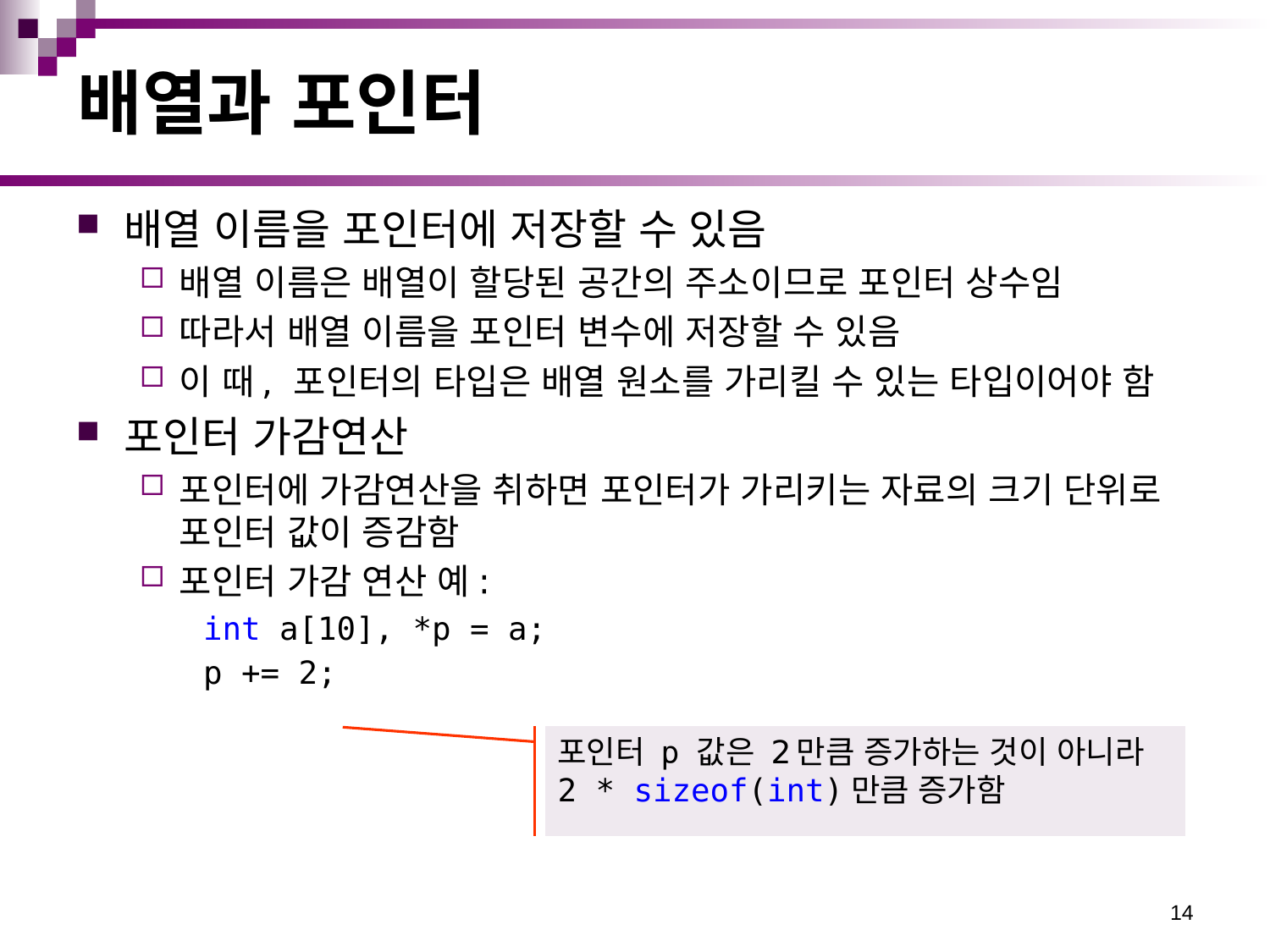

# 배열과 포인터
배열 이름을 포인터에 저장할 수 있음
배열 이름은 배열이 할당된 공간의 주소이므로 포인터 상수임
따라서 배열 이름을 포인터 변수에 저장할 수 있음
이 때, 포인터의 타입은 배열 원소를 가리킬 수 있는 타입이어야 함
포인터 가감연산
포인터에 가감연산을 취하면 포인터가 가리키는 자료의 크기 단위로 포인터 값이 증감함
포인터 가감 연산 예:
int a[10], *p = a;
p += 2;

포인터 p 값은 2만큼 증가하는 것이 아니라 2 * sizeof(int)만큼 증가함
14